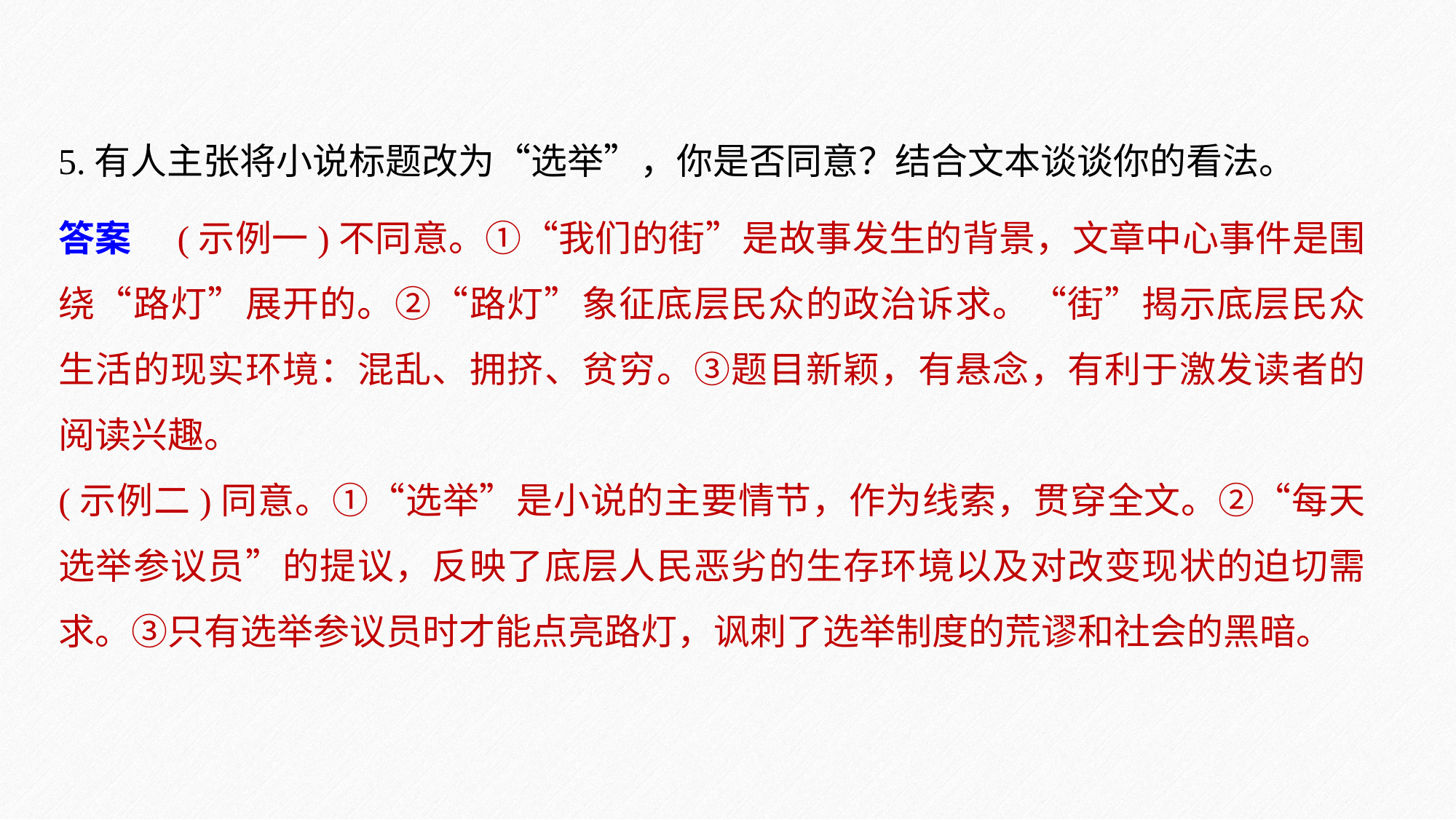

5.有人主张将小说标题改为“选举”，你是否同意？结合文本谈谈你的看法。
答案　(示例一)不同意。①“我们的街”是故事发生的背景，文章中心事件是围绕“路灯”展开的。②“路灯”象征底层民众的政治诉求。“街”揭示底层民众生活的现实环境：混乱、拥挤、贫穷。③题目新颖，有悬念，有利于激发读者的阅读兴趣。
(示例二)同意。①“选举”是小说的主要情节，作为线索，贯穿全文。②“每天选举参议员”的提议，反映了底层人民恶劣的生存环境以及对改变现状的迫切需求。③只有选举参议员时才能点亮路灯，讽刺了选举制度的荒谬和社会的黑暗。